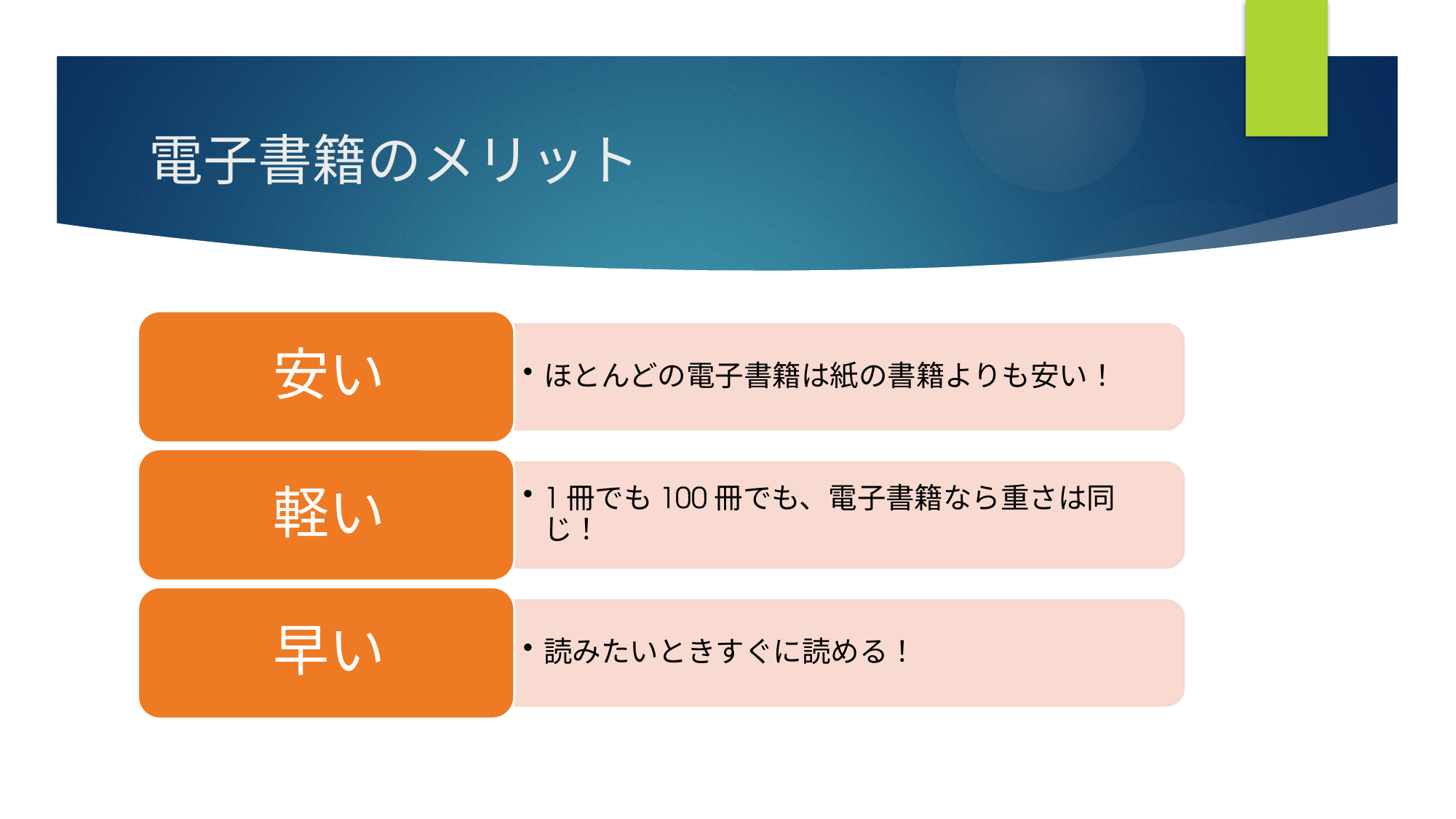

# 電子書籍のメリット
ほとんどの電子書籍は紙の書籍よりも安い！
安い
1冊でも100冊でも、電子書籍なら重さは同じ！
軽い
読みたいときすぐに読める！
早い